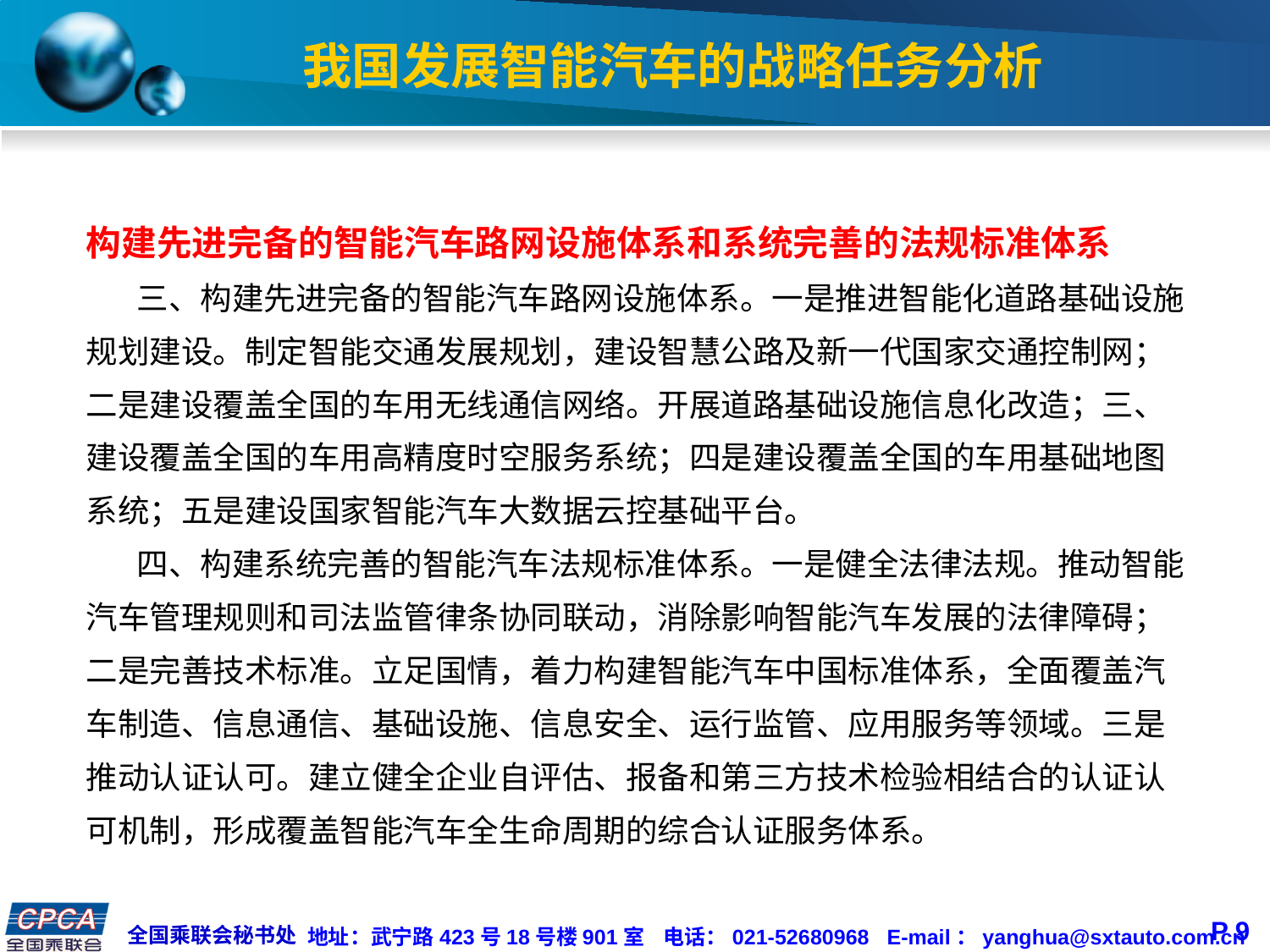

# 我国发展智能汽车的战略任务分析
构建先进完备的智能汽车路网设施体系和系统完善的法规标准体系
      三、构建先进完备的智能汽车路网设施体系。一是推进智能化道路基础设施规划建设。制定智能交通发展规划，建设智慧公路及新一代国家交通控制网；二是建设覆盖全国的车用无线通信网络。开展道路基础设施信息化改造；三、建设覆盖全国的车用高精度时空服务系统；四是建设覆盖全国的车用基础地图系统；五是建设国家智能汽车大数据云控基础平台。
      四、构建系统完善的智能汽车法规标准体系。一是健全法律法规。推动智能汽车管理规则和司法监管律条协同联动，消除影响智能汽车发展的法律障碍；二是完善技术标准。立足国情，着力构建智能汽车中国标准体系，全面覆盖汽车制造、信息通信、基础设施、信息安全、运行监管、应用服务等领域。三是推动认证认可。建立健全企业自评估、报备和第三方技术检验相结合的认证认可机制，形成覆盖智能汽车全生命周期的综合认证服务体系。